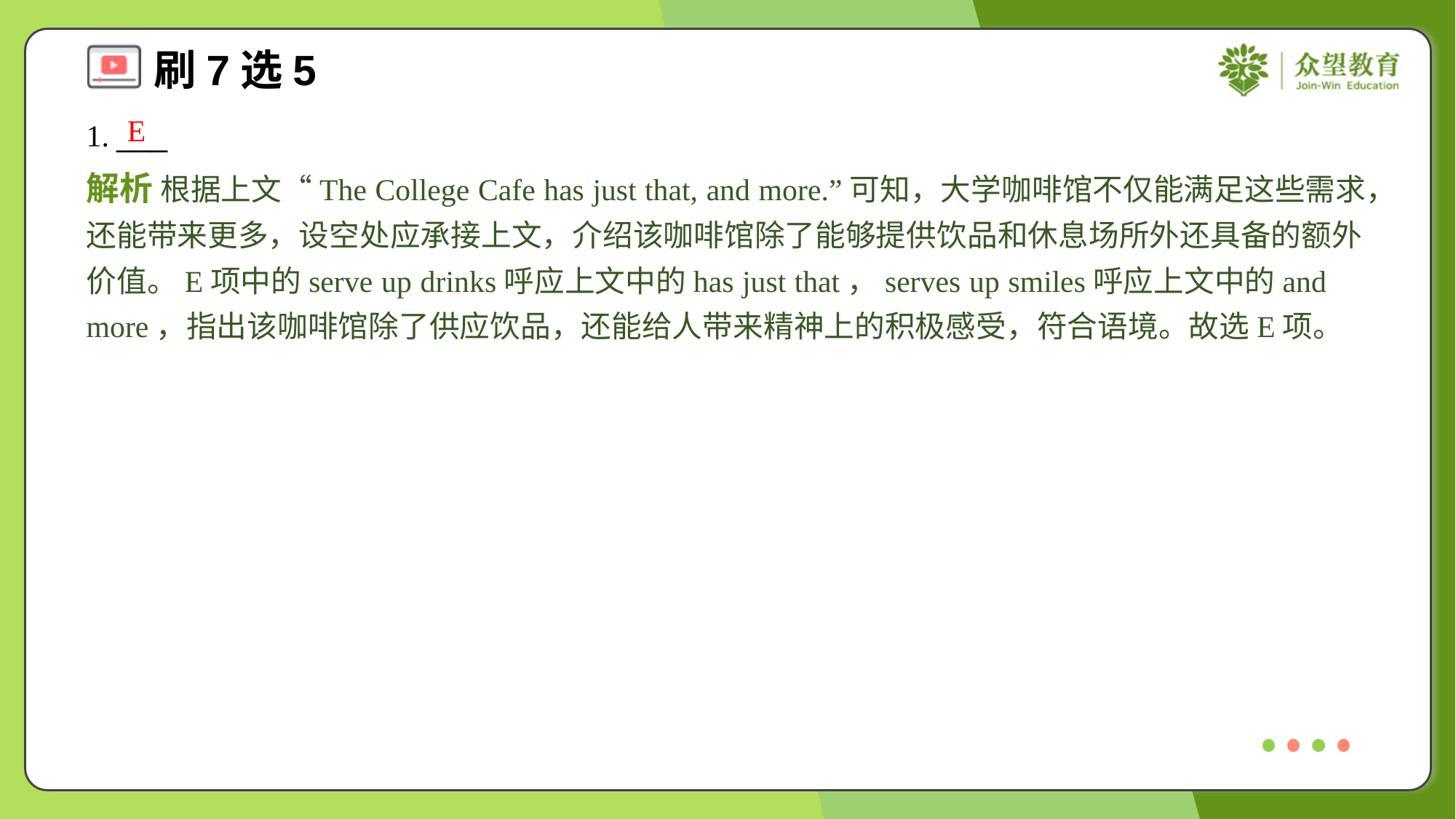

E
1. ___
解析 根据上文“The College Cafe has just that, and more.”可知，大学咖啡馆不仅能满足这些需求，还能带来更多，设空处应承接上文，介绍该咖啡馆除了能够提供饮品和休息场所外还具备的额外价值。E项中的serve up drinks呼应上文中的has just that，serves up smiles呼应上文中的and more，指出该咖啡馆除了供应饮品，还能给人带来精神上的积极感受，符合语境。故选E项。